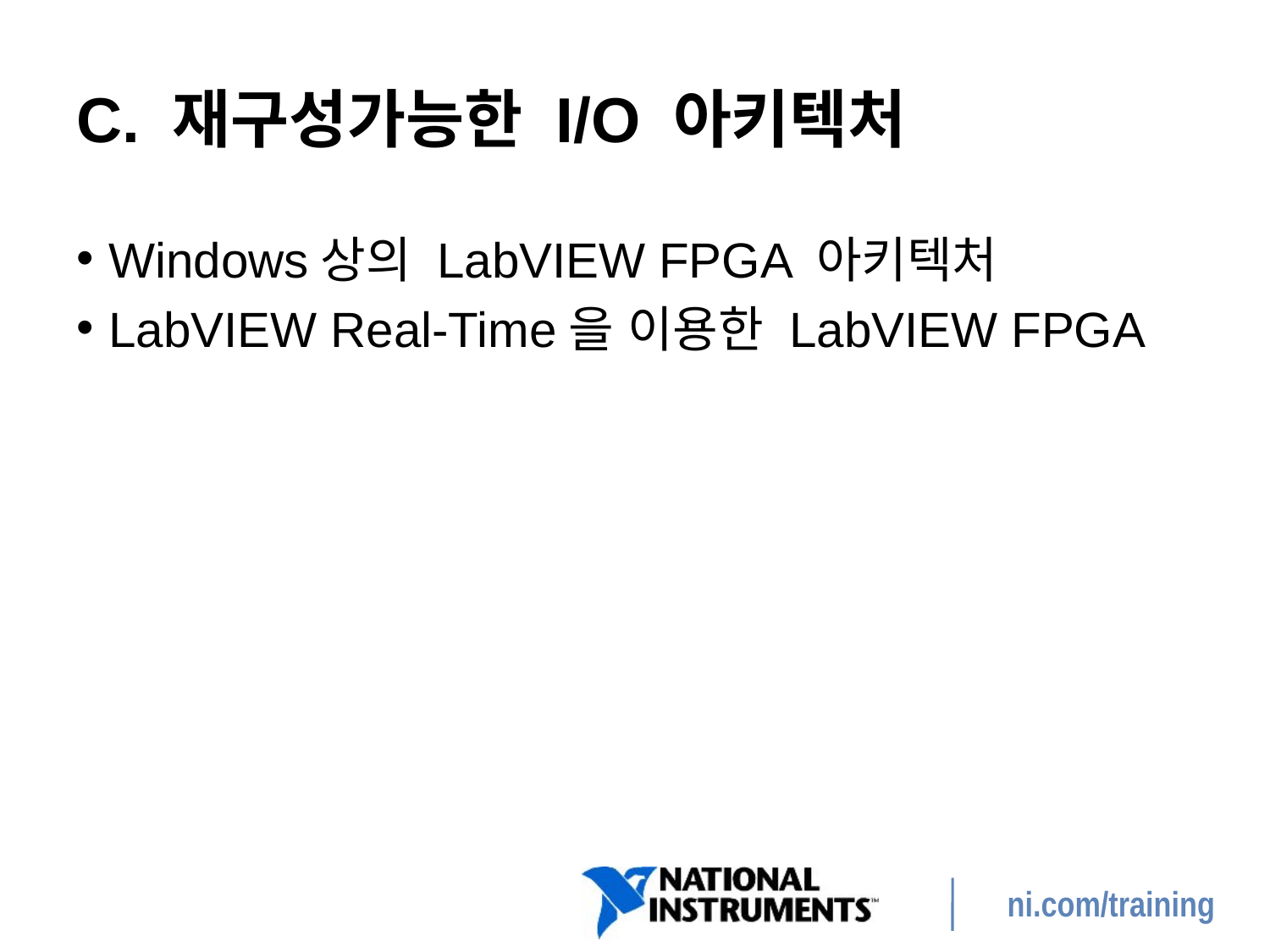

# C. 재구성가능한 I/O 아키텍처
Windows상의 LabVIEW FPGA 아키텍처
LabVIEW Real-Time을 이용한 LabVIEW FPGA